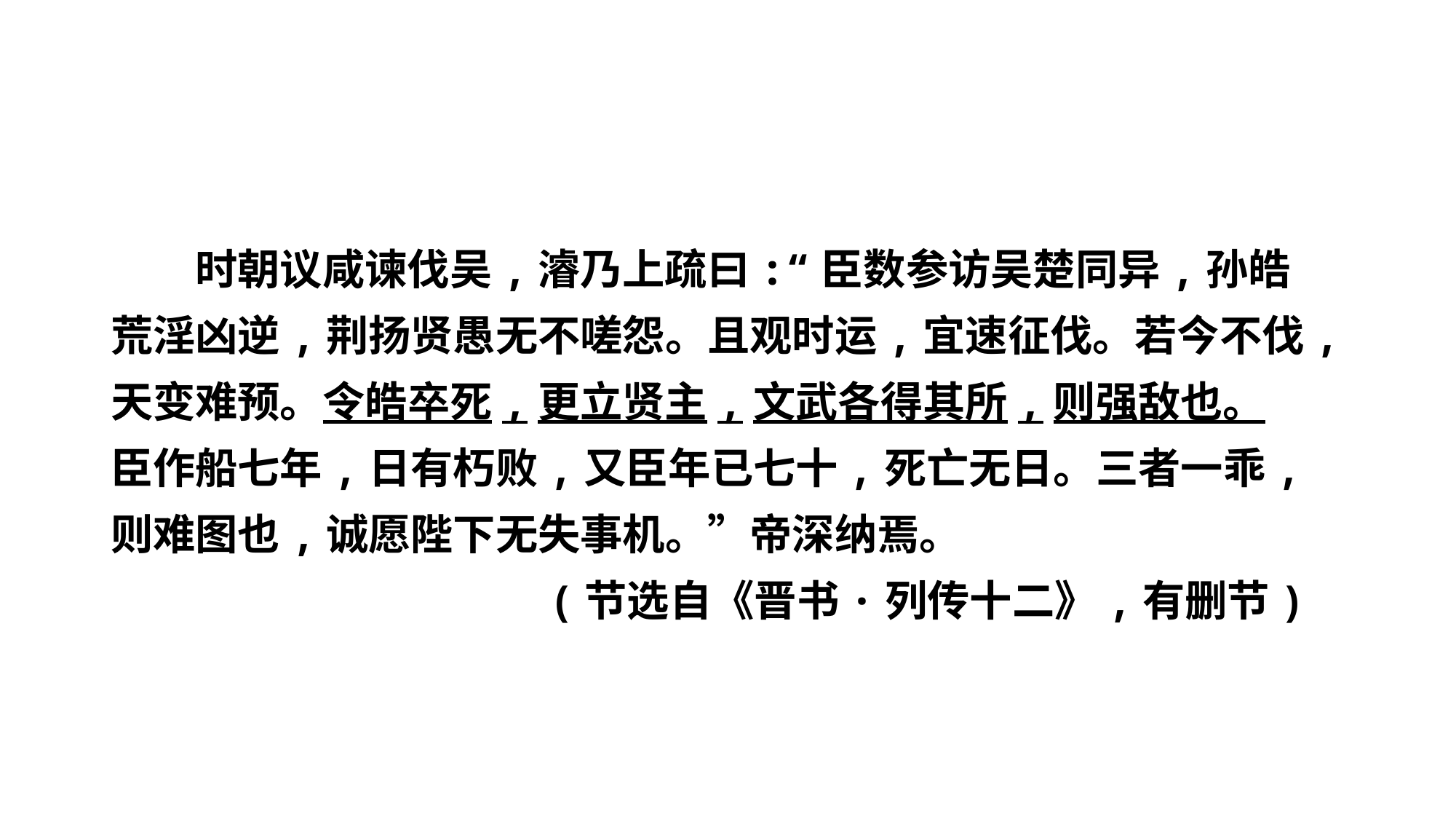

时朝议咸谏伐吴,濬乃上疏曰:“臣数参访吴楚同异,孙皓荒淫凶逆,荆扬贤愚无不嗟怨。且观时运,宜速征伐。若今不伐,天变难预。令皓卒死,更立贤主,文武各得其所,则强敌也。臣作船七年,日有朽败,又臣年已七十,死亡无日。三者一乖,则难图也,诚愿陛下无失事机。”帝深纳焉。
(节选自《晋书·列传十二》,有删节)